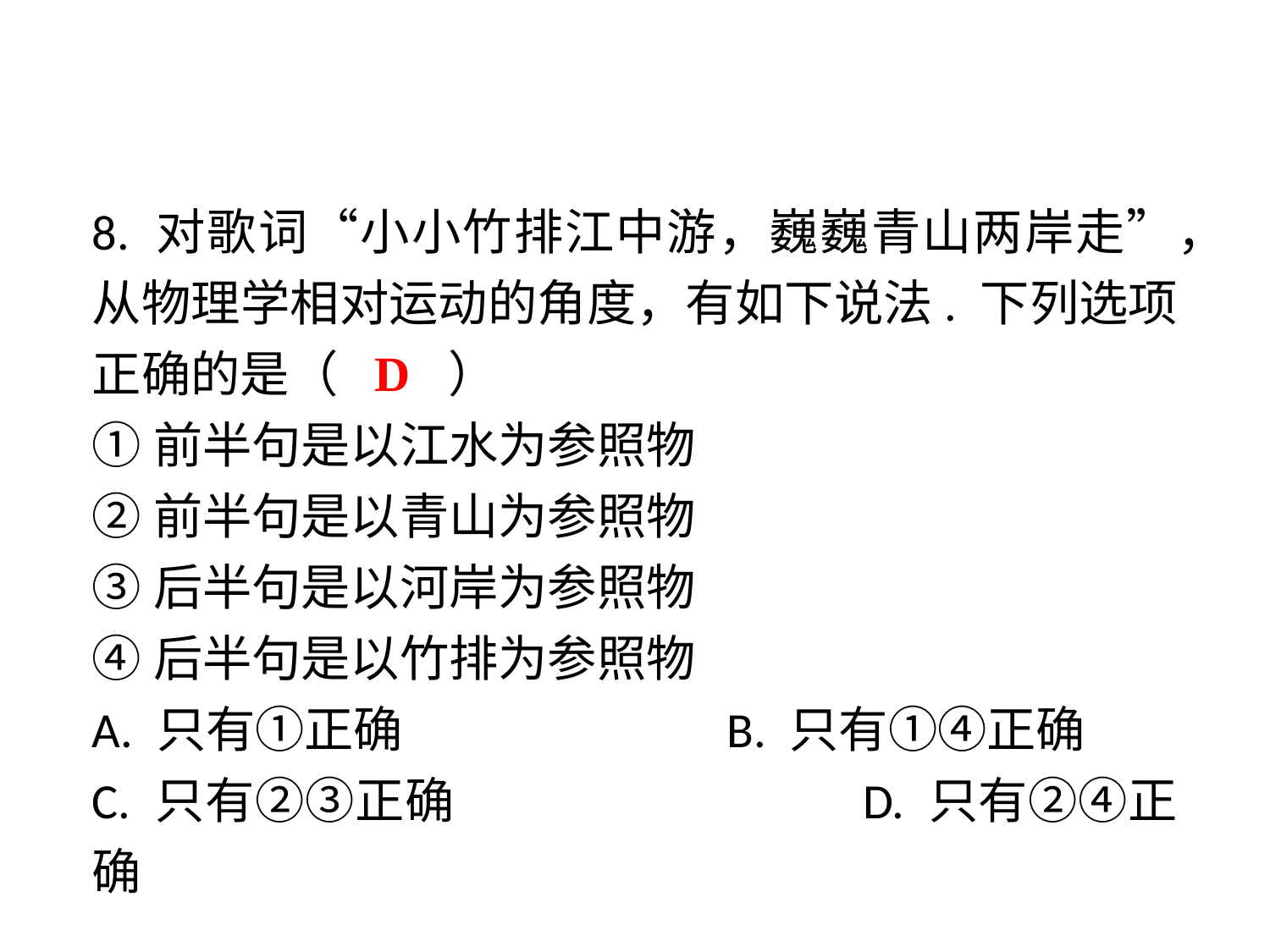

8. 对歌词“小小竹排江中游，巍巍青山两岸走”，从物理学相对运动的角度，有如下说法. 下列选项正确的是（　 　）
①前半句是以江水为参照物
②前半句是以青山为参照物
③后半句是以河岸为参照物
④后半句是以竹排为参照物
A. 只有①正确  			B. 只有①④正确
C. 只有②③正确   			D. 只有②④正确
D